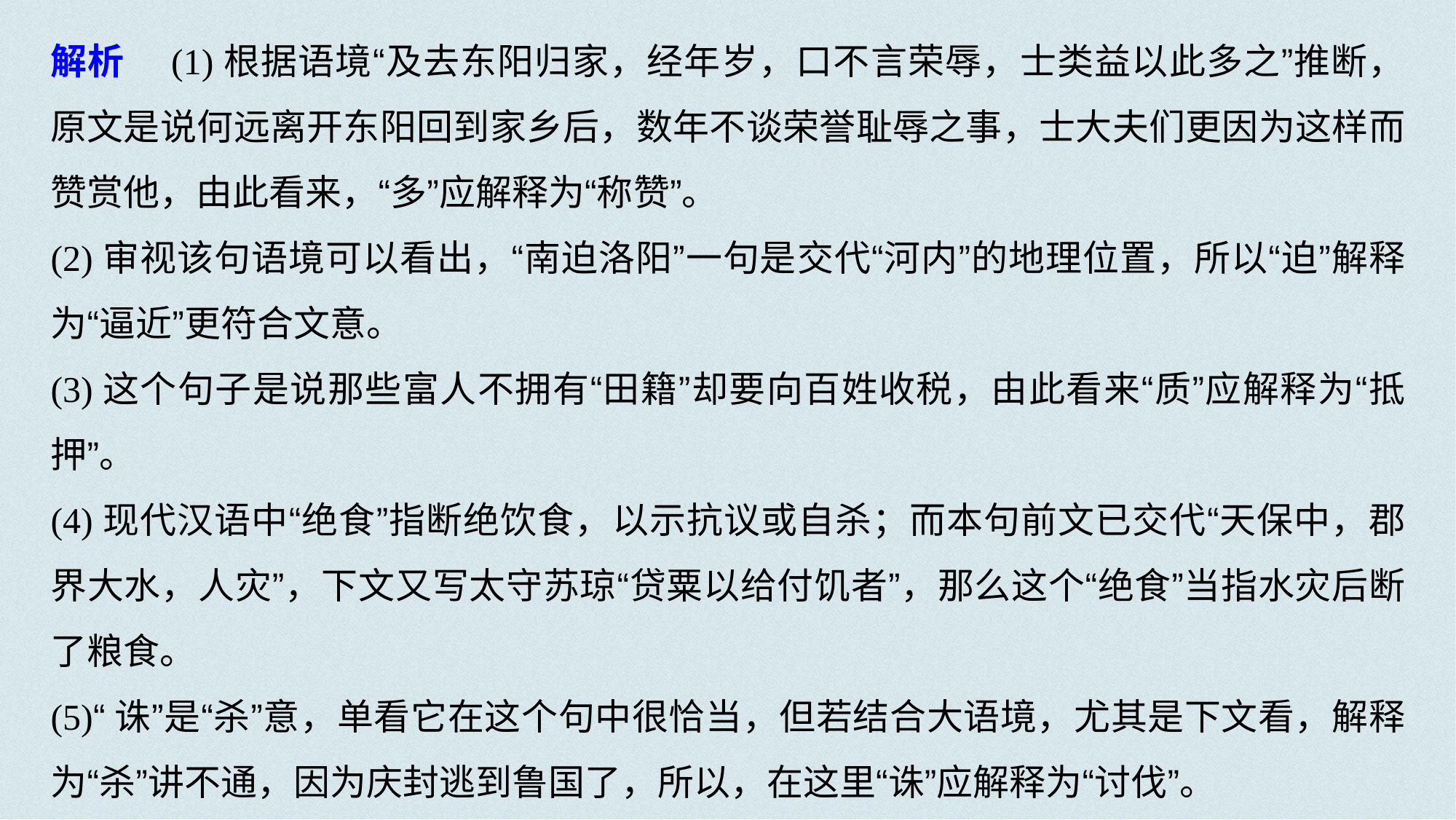

解析　(1)根据语境“及去东阳归家，经年岁，口不言荣辱，士类益以此多之”推断，原文是说何远离开东阳回到家乡后，数年不谈荣誉耻辱之事，士大夫们更因为这样而赞赏他，由此看来，“多”应解释为“称赞”。
(2)审视该句语境可以看出，“南迫洛阳”一句是交代“河内”的地理位置，所以“迫”解释为“逼近”更符合文意。
(3)这个句子是说那些富人不拥有“田籍”却要向百姓收税，由此看来“质”应解释为“抵押”。
(4)现代汉语中“绝食”指断绝饮食，以示抗议或自杀；而本句前文已交代“天保中，郡界大水，人灾”，下文又写太守苏琼“贷粟以给付饥者”，那么这个“绝食”当指水灾后断了粮食。
(5)“诛”是“杀”意，单看它在这个句中很恰当，但若结合大语境，尤其是下文看，解释为“杀”讲不通，因为庆封逃到鲁国了，所以，在这里“诛”应解释为“讨伐”。